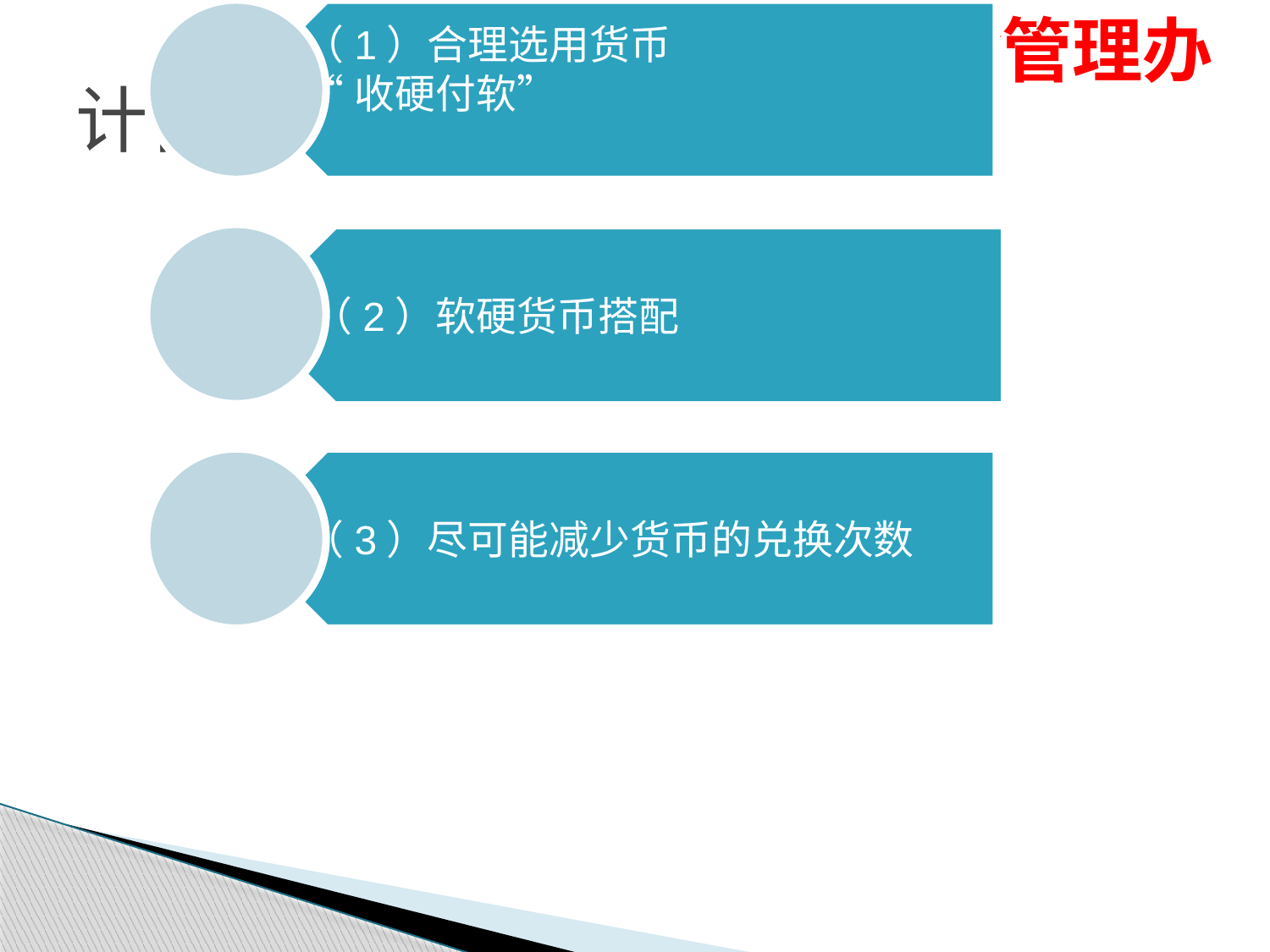

# 计价货币的选择和搭配
（1）合理选用货币
“收硬付软”

（2）软硬货币搭配
（3）尽可能减少货币的兑换次数